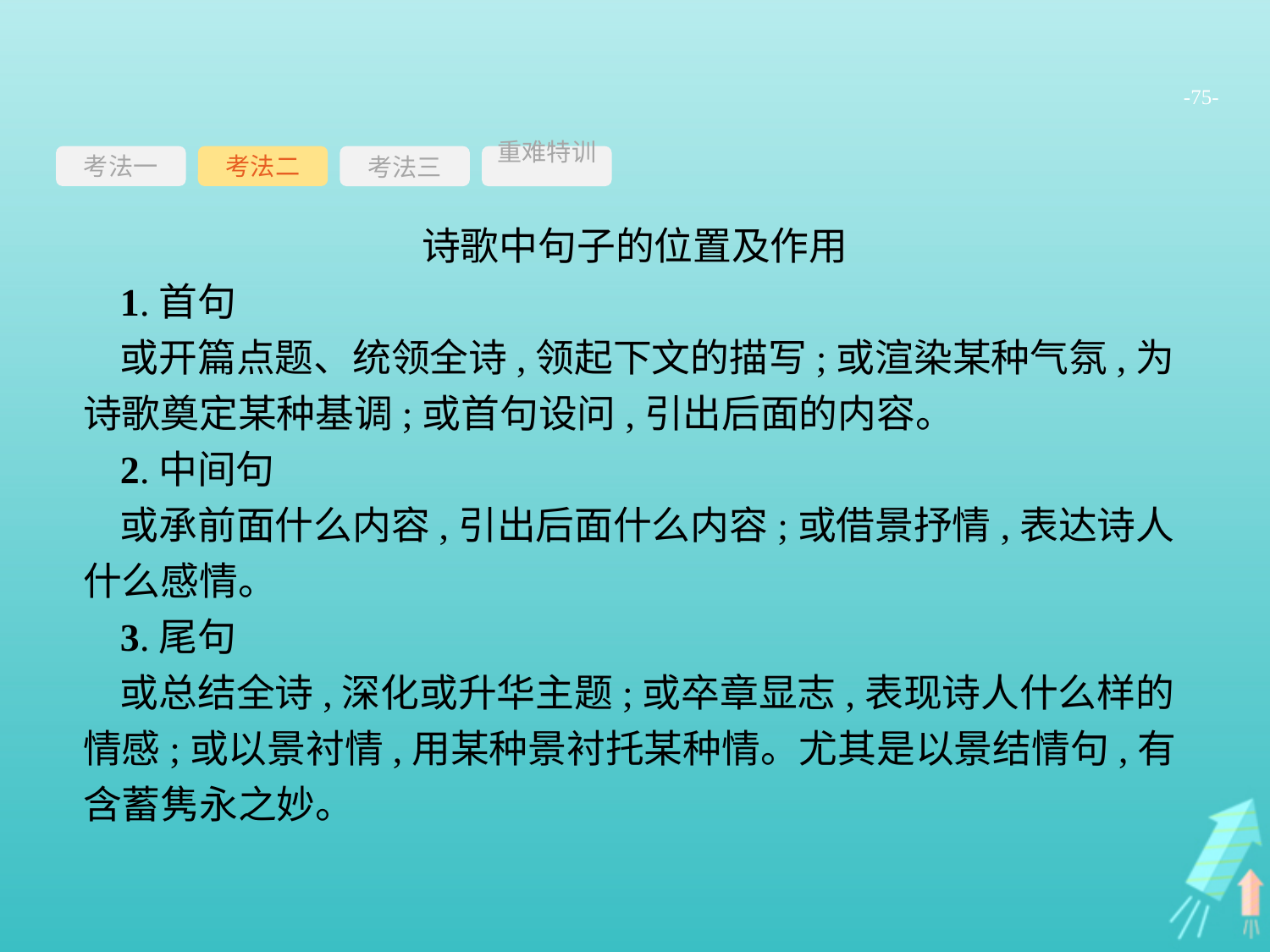

-75-
考法一
考法三
重难特训
考法二
诗歌中句子的位置及作用
1.首句
或开篇点题、统领全诗,领起下文的描写;或渲染某种气氛,为诗歌奠定某种基调;或首句设问,引出后面的内容。
2.中间句
或承前面什么内容,引出后面什么内容;或借景抒情,表达诗人什么感情。
3.尾句
或总结全诗,深化或升华主题;或卒章显志,表现诗人什么样的情感;或以景衬情,用某种景衬托某种情。尤其是以景结情句,有含蓄隽永之妙。